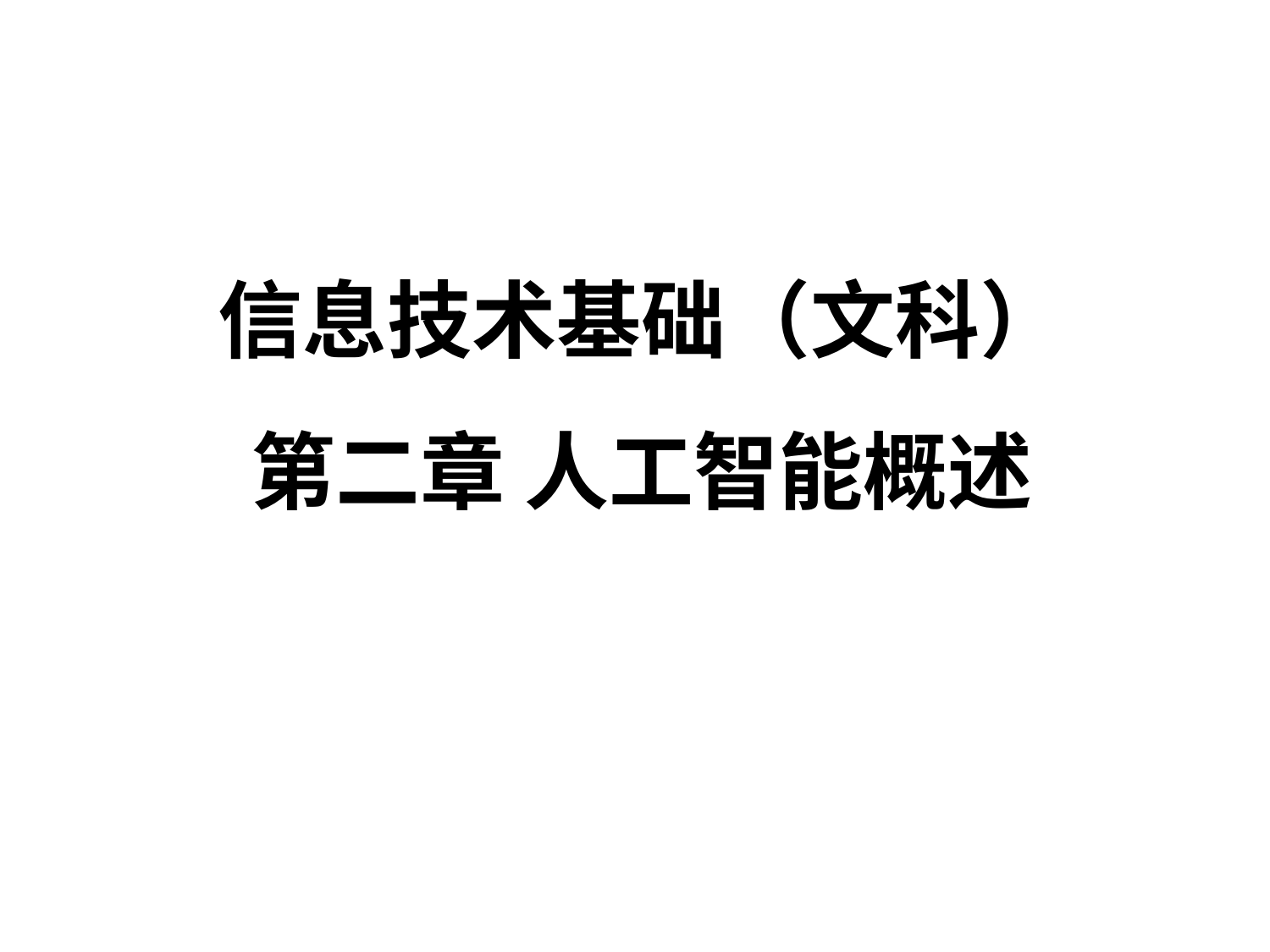

信息技术基础（文科）
第二章 人工智能概述
信息技术基础课程（文科）
第一章 计算机基础知识